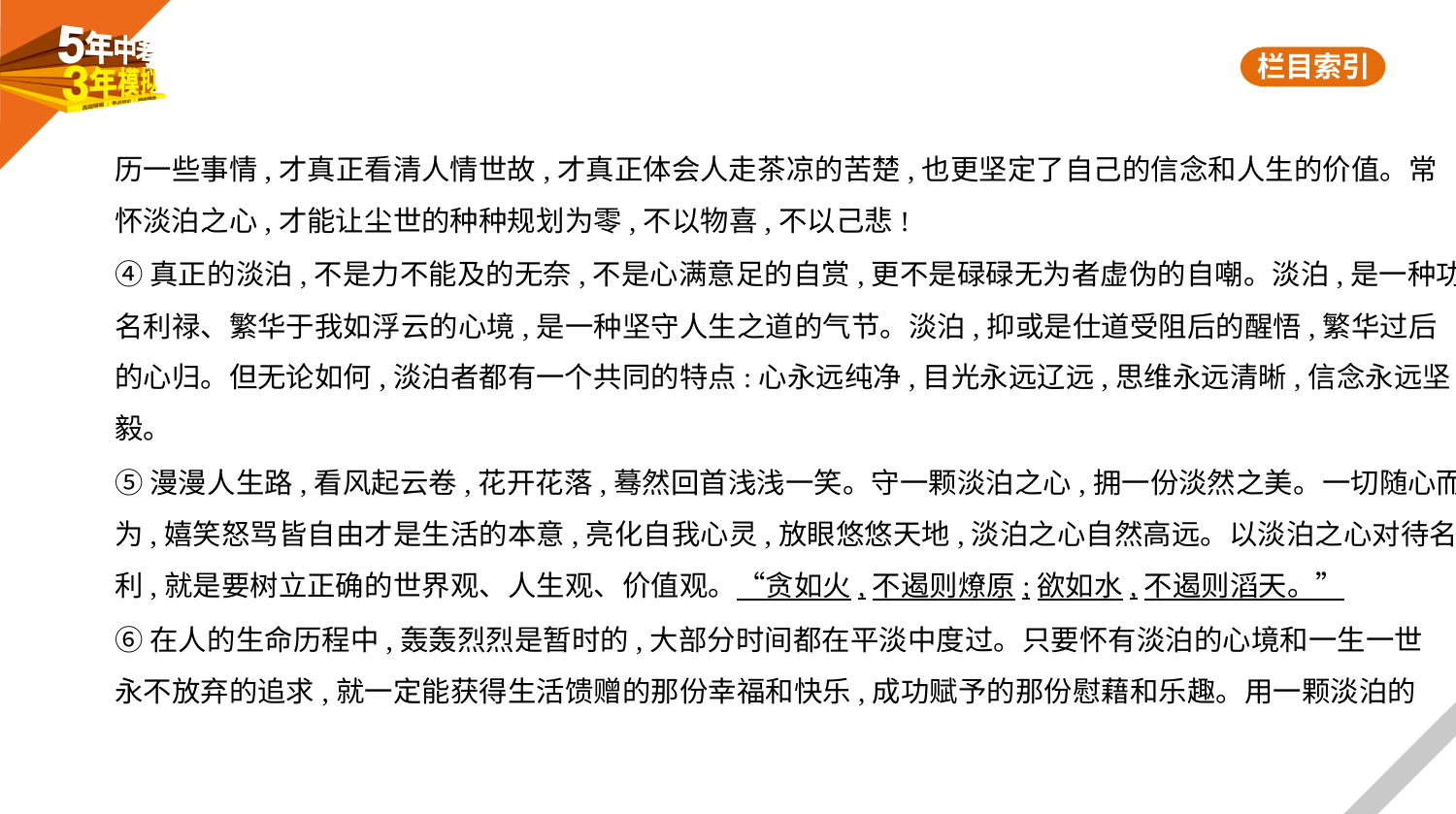

历一些事情,才真正看清人情世故,才真正体会人走茶凉的苦楚,也更坚定了自己的信念和人生的价值。常
怀淡泊之心,才能让尘世的种种规划为零,不以物喜,不以己悲!
④真正的淡泊,不是力不能及的无奈,不是心满意足的自赏,更不是碌碌无为者虚伪的自嘲。淡泊,是一种功
名利禄、繁华于我如浮云的心境,是一种坚守人生之道的气节。淡泊,抑或是仕道受阻后的醒悟,繁华过后
的心归。但无论如何,淡泊者都有一个共同的特点:心永远纯净,目光永远辽远,思维永远清晰,信念永远坚
毅。
⑤漫漫人生路,看风起云卷,花开花落,蓦然回首浅浅一笑。守一颗淡泊之心,拥一份淡然之美。一切随心而
为,嬉笑怒骂皆自由才是生活的本意,亮化自我心灵,放眼悠悠天地,淡泊之心自然高远。以淡泊之心对待名
利,就是要树立正确的世界观、人生观、价值观。“贪如火,不遏则燎原;欲如水,不遏则滔天。”
⑥在人的生命历程中,轰轰烈烈是暂时的,大部分时间都在平淡中度过。只要怀有淡泊的心境和一生一世
永不放弃的追求,就一定能获得生活馈赠的那份幸福和快乐,成功赋予的那份慰藉和乐趣。用一颗淡泊的